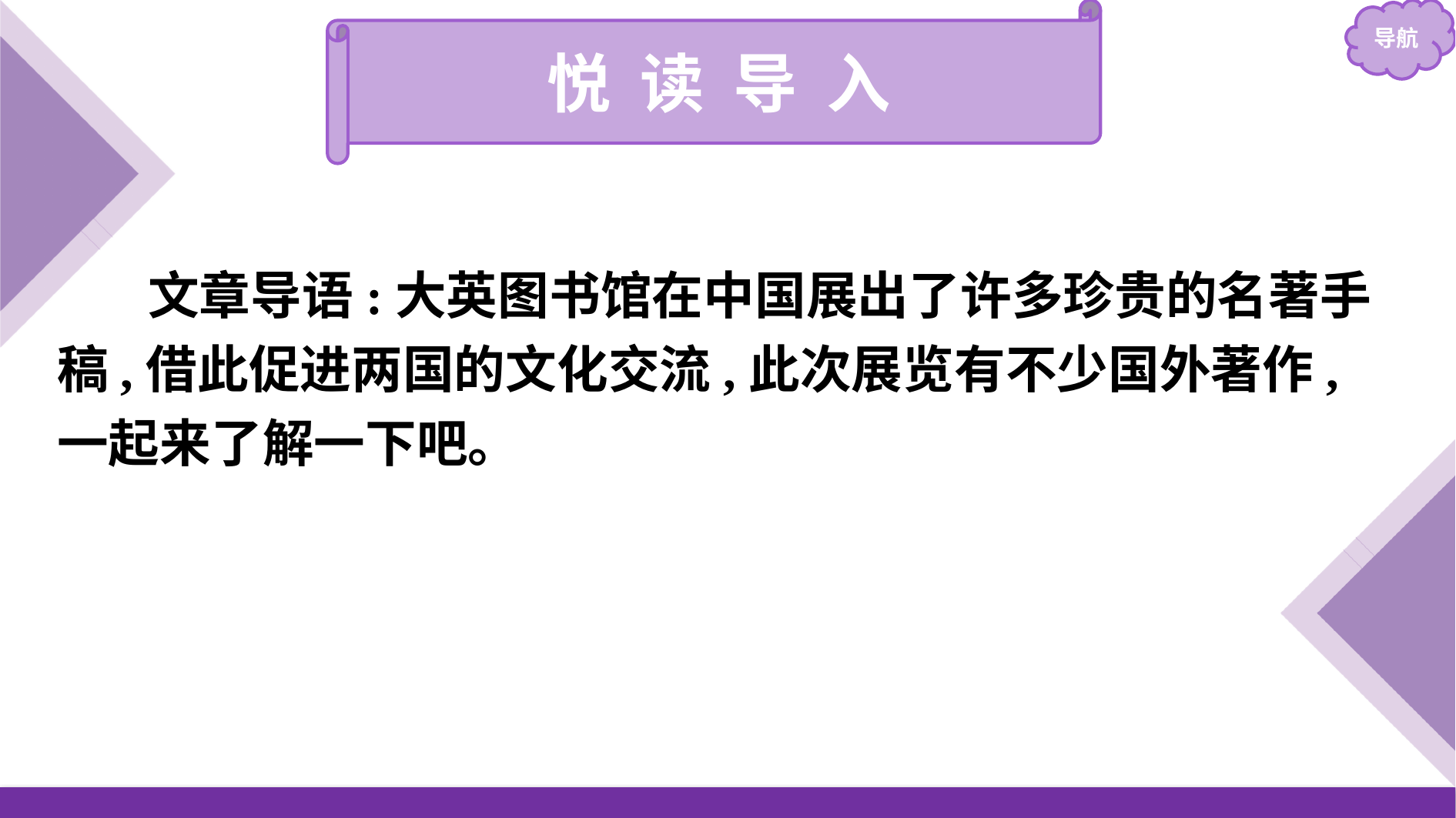

悦  读  导  入
文章导语:大英图书馆在中国展出了许多珍贵的名著手稿,借此促进两国的文化交流,此次展览有不少国外著作,一起来了解一下吧。